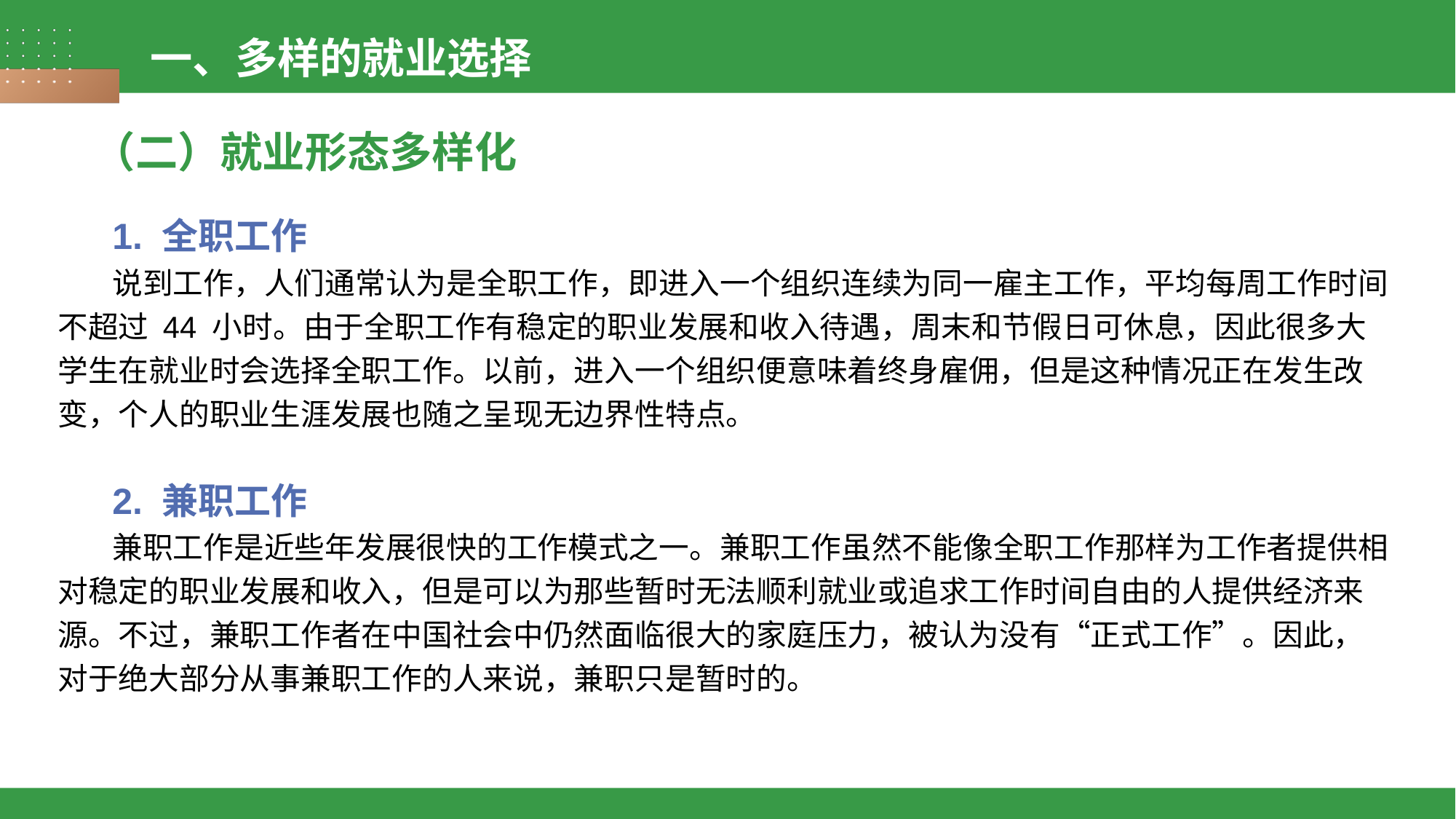

一、多样的就业选择
（二）就业形态多样化
1. 全职工作
说到工作，人们通常认为是全职工作，即进入一个组织连续为同一雇主工作，平均每周工作时间不超过 44 小时。由于全职工作有稳定的职业发展和收入待遇，周末和节假日可休息，因此很多大学生在就业时会选择全职工作。以前，进入一个组织便意味着终身雇佣，但是这种情况正在发生改变，个人的职业生涯发展也随之呈现无边界性特点。
2. 兼职工作
兼职工作是近些年发展很快的工作模式之一。兼职工作虽然不能像全职工作那样为工作者提供相对稳定的职业发展和收入，但是可以为那些暂时无法顺利就业或追求工作时间自由的人提供经济来源。不过，兼职工作者在中国社会中仍然面临很大的家庭压力，被认为没有“正式工作”。因此，对于绝大部分从事兼职工作的人来说，兼职只是暂时的。